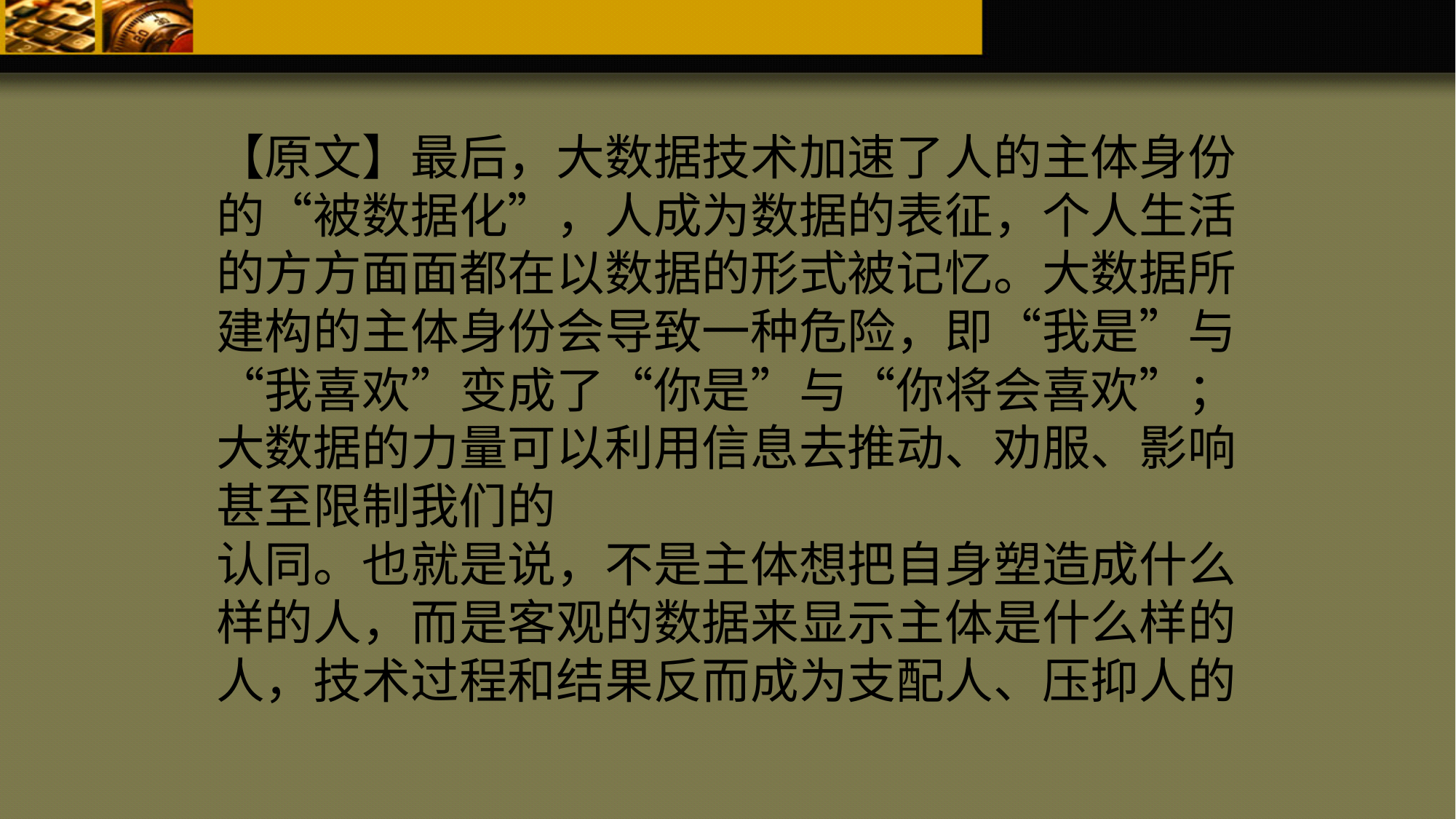

【原文】最后，大数据技术加速了人的主体身份的“被数据化”，人成为数据的表征，个人生活的方方面面都在以数据的形式被记忆。大数据所建构的主体身份会导致一种危险，即“我是”与“我喜欢”变成了“你是”与“你将会喜欢”；大数据的力量可以利用信息去推动、劝服、影响甚至限制我们的
认同。也就是说，不是主体想把自身塑造成什么样的人，而是客观的数据来显示主体是什么样的人，技术过程和结果反而成为支配人、压抑人的